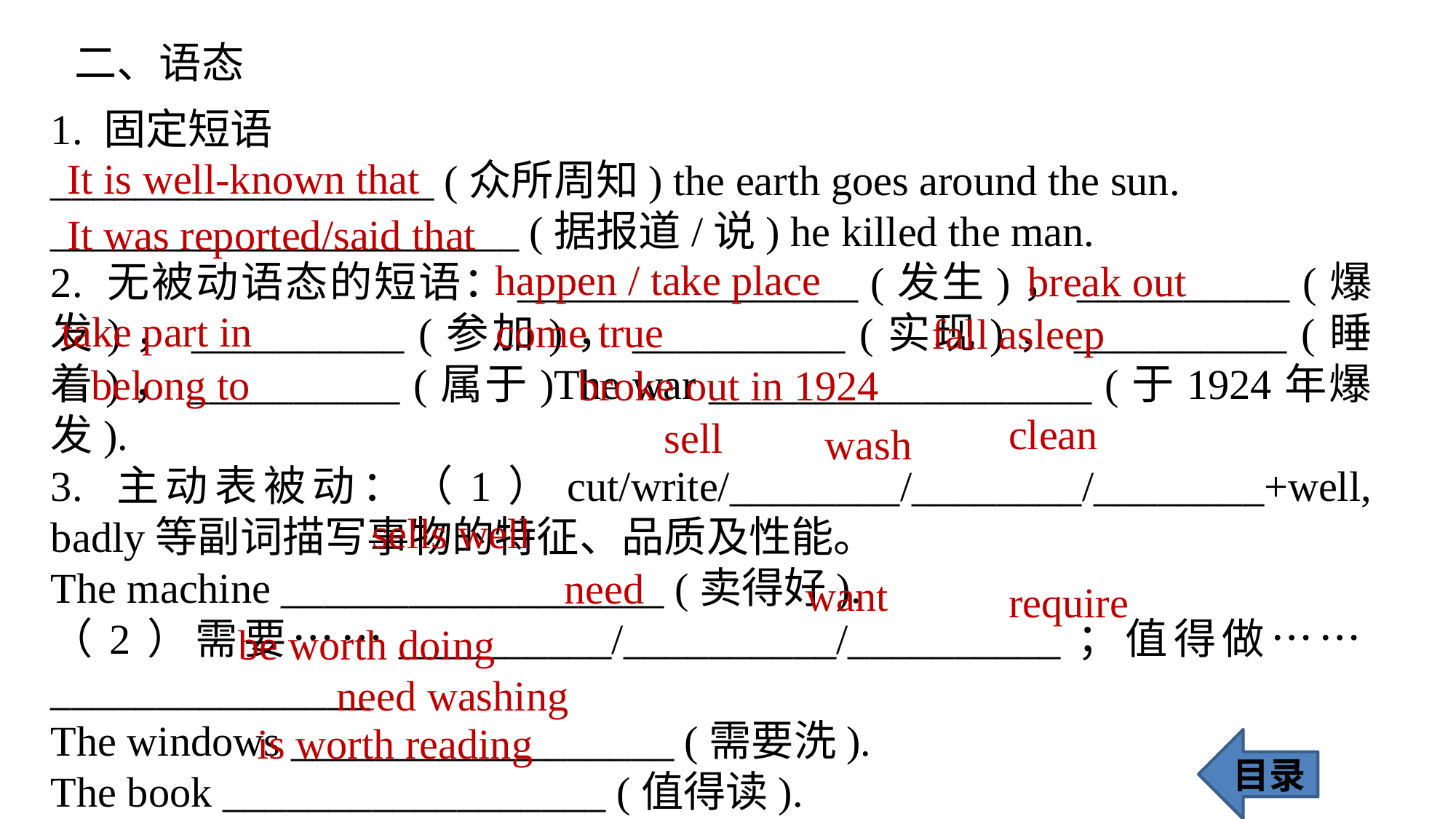

二、语态
1. 固定短语
__________________ (众所周知) the earth goes around the sun.
______________________ (据报道/说) he killed the man.
2. 无被动语态的短语：________________ (发生)，__________ (爆发)，__________ (参加)，__________ (实现)，__________ (睡着)，__________ (属于)The war __________________ (于1924年爆发).
3. 主动表被动：（1）cut/write/________/________/________+well, badly等副词描写事物的特征、品质及性能。
The machine __________________ (卖得好).
（2）需要……__________/__________/__________；值得做……_______________
The windows __________________ (需要洗).
The book __________________ (值得读).
It is well-known that
It was reported/said that
 happen / take place
 break out
 take part in
come true
fall asleep
belong to
broke out in 1924
clean
sell
wash
sells well
 need
want
require
 be worth doing
need washing
 is worth reading
目录
74